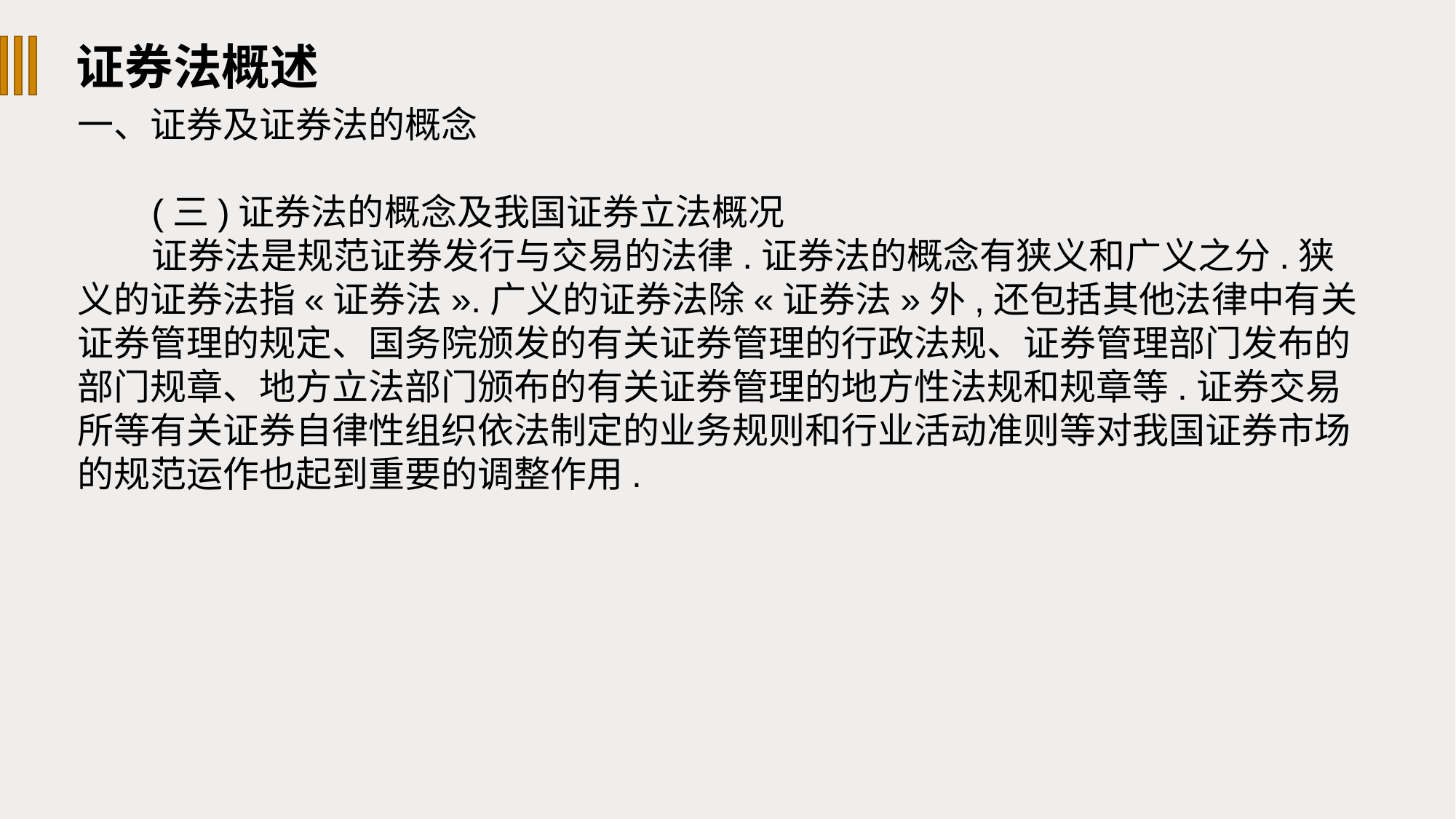

证券法概述

一、证券及证券法的概念

(三)证券法的概念及我国证券立法概况
证券法是规范证券发行与交易的法律.证券法的概念有狭义和广义之分.狭义的证券法指«证券法».广义的证券法除«证券法»外,还包括其他法律中有关证券管理的规定、国务院颁发的有关证券管理的行政法规、证券管理部门发布的部门规章、地方立法部门颁布的有关证券管理的地方性法规和规章等.证券交易所等有关证券自律性组织依法制定的业务规则和行业活动准则等对我国证券市场的规范运作也起到重要的调整作用.